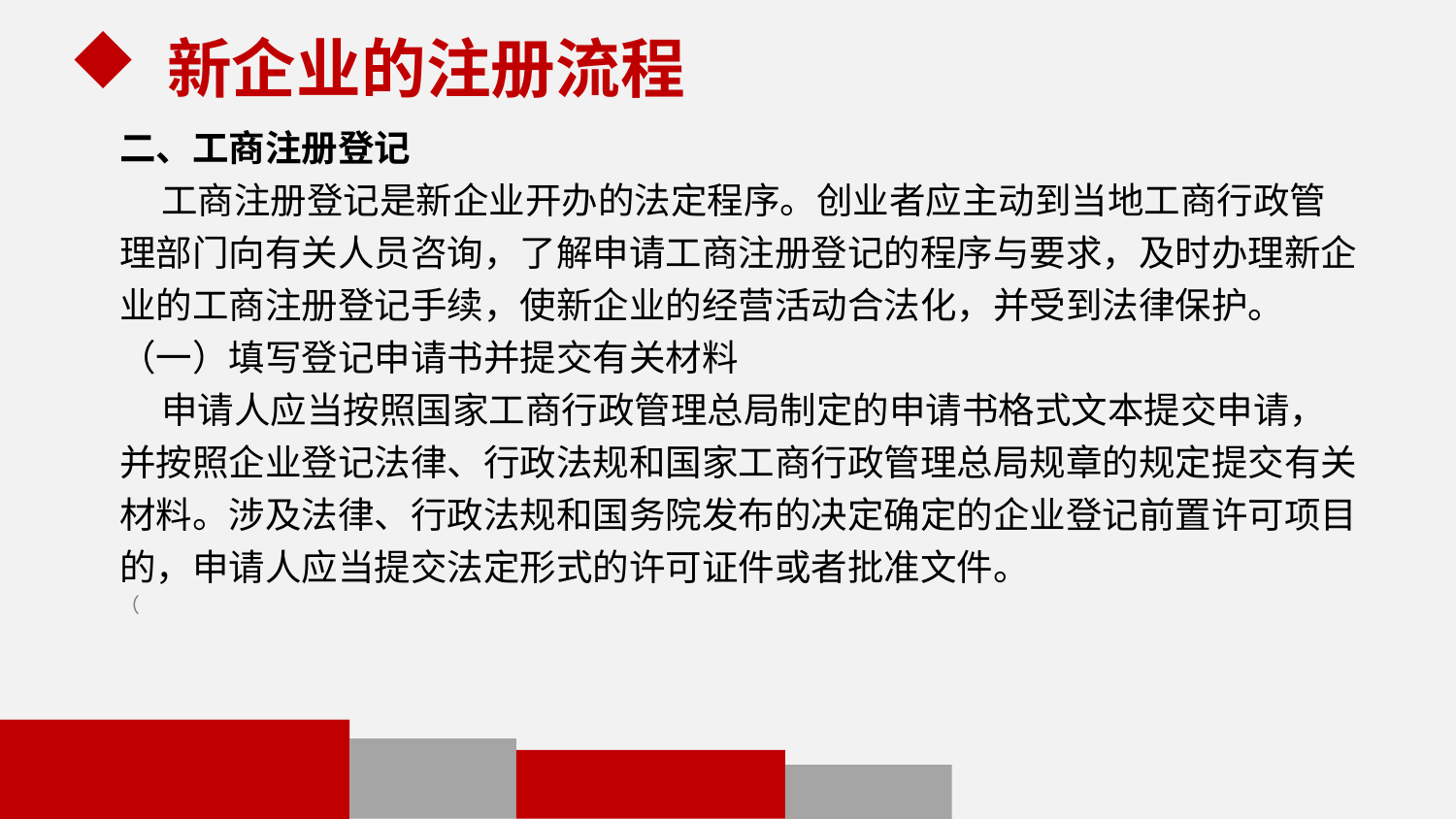

新企业的注册流程
二、工商注册登记
    工商注册登记是新企业开办的法定程序。创业者应主动到当地工商行政管理部门向有关人员咨询，了解申请工商注册登记的程序与要求，及时办理新企业的工商注册登记手续，使新企业的经营活动合法化，并受到法律保护。
（一）填写登记申请书并提交有关材料
    申请人应当按照国家工商行政管理总局制定的申请书格式文本提交申请，并按照企业登记法律、行政法规和国家工商行政管理总局规章的规定提交有关材料。涉及法律、行政法规和国务院发布的决定确定的企业登记前置许可项目的，申请人应当提交法定形式的许可证件或者批准文件。
（